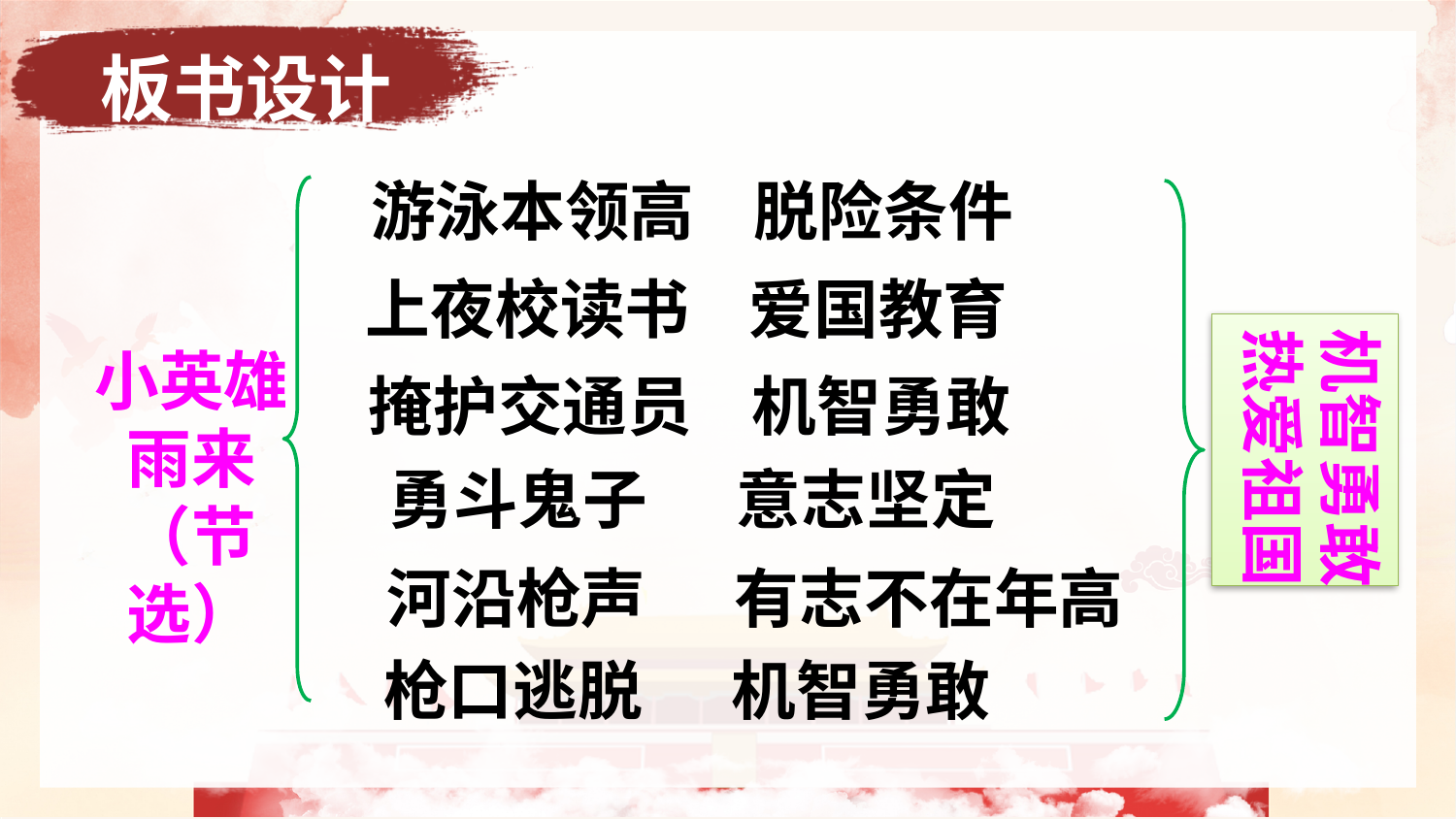

板书设计
游泳本领高    脱险条件

上夜校读书    爱国教育
机智勇敢
热爱祖国
小英雄雨来（节选）
掩护交通员    机智勇敢
勇斗鬼子      意志坚定
河沿枪声      有志不在年高
枪口逃脱      机智勇敢